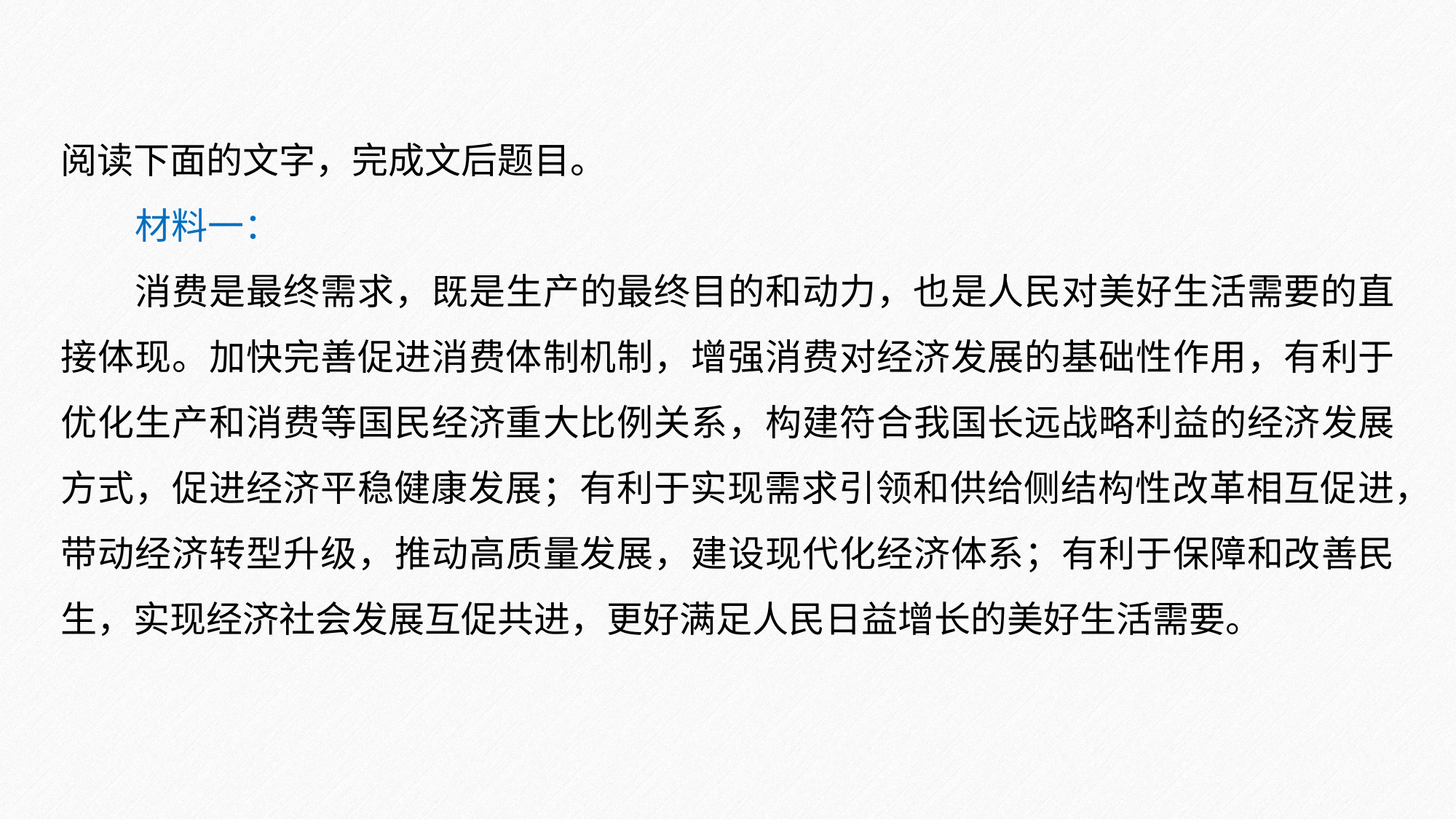

阅读下面的文字，完成文后题目。
材料一：
消费是最终需求，既是生产的最终目的和动力，也是人民对美好生活需要的直接体现。加快完善促进消费体制机制，增强消费对经济发展的基础性作用，有利于优化生产和消费等国民经济重大比例关系，构建符合我国长远战略利益的经济发展方式，促进经济平稳健康发展；有利于实现需求引领和供给侧结构性改革相互促进，带动经济转型升级，推动高质量发展，建设现代化经济体系；有利于保障和改善民生，实现经济社会发展互促共进，更好满足人民日益增长的美好生活需要。